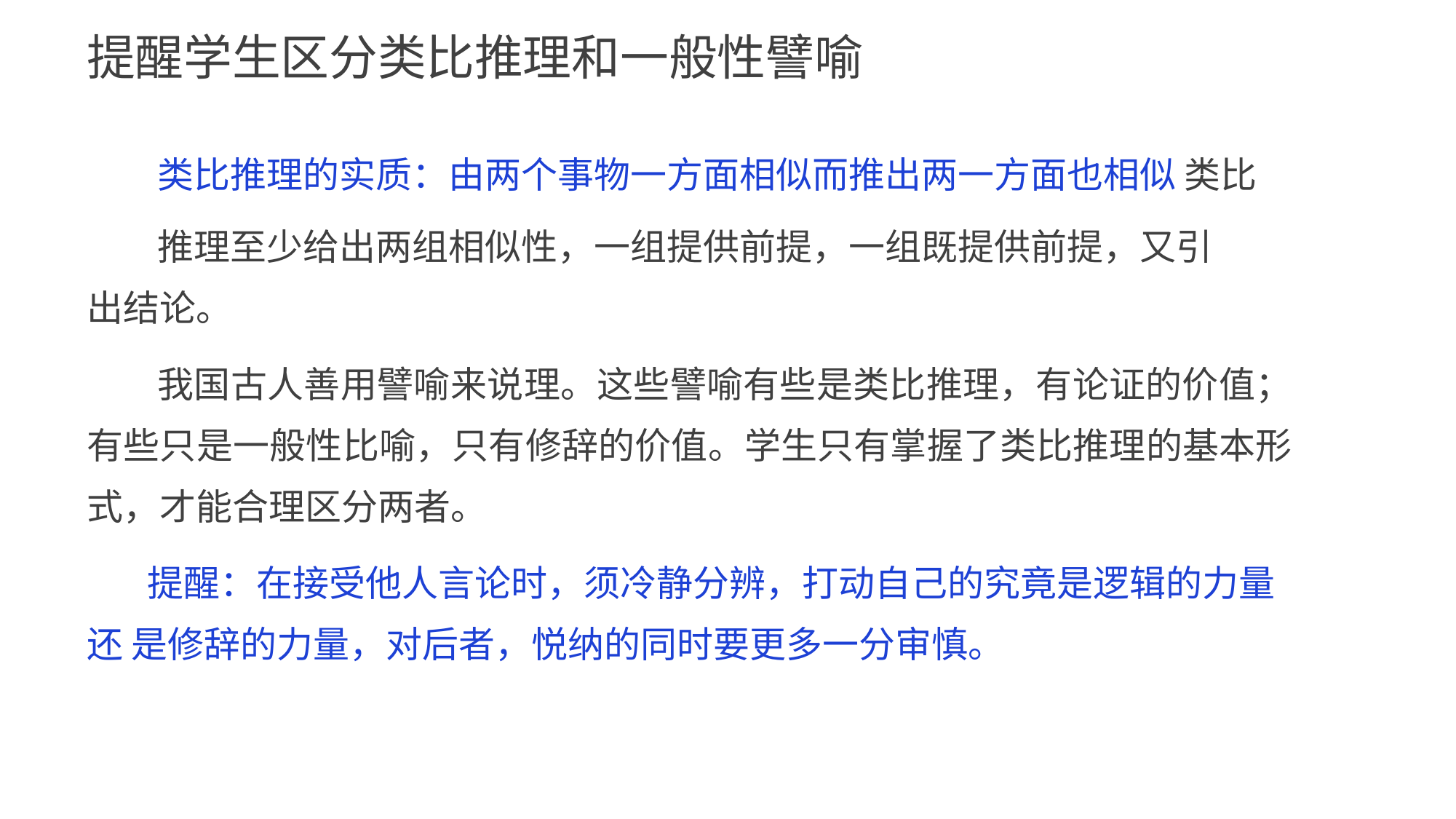

提醒学生区分类比推理和一般性譬喻
类比推理的实质：由两个事物一方面相似而推出两一方面也相似 类比推理至少给出两组相似性，一组提供前提，一组既提供前提，又引
出结论。
我国古人善用譬喻来说理。这些譬喻有些是类比推理，有论证的价值； 有些只是一般性比喻，只有修辞的价值。学生只有掌握了类比推理的基本形 式，才能合理区分两者。
提醒：在接受他人言论时，须冷静分辨，打动自己的究竟是逻辑的力量还 是修辞的力量，对后者，悦纳的同时要更多一分审慎。